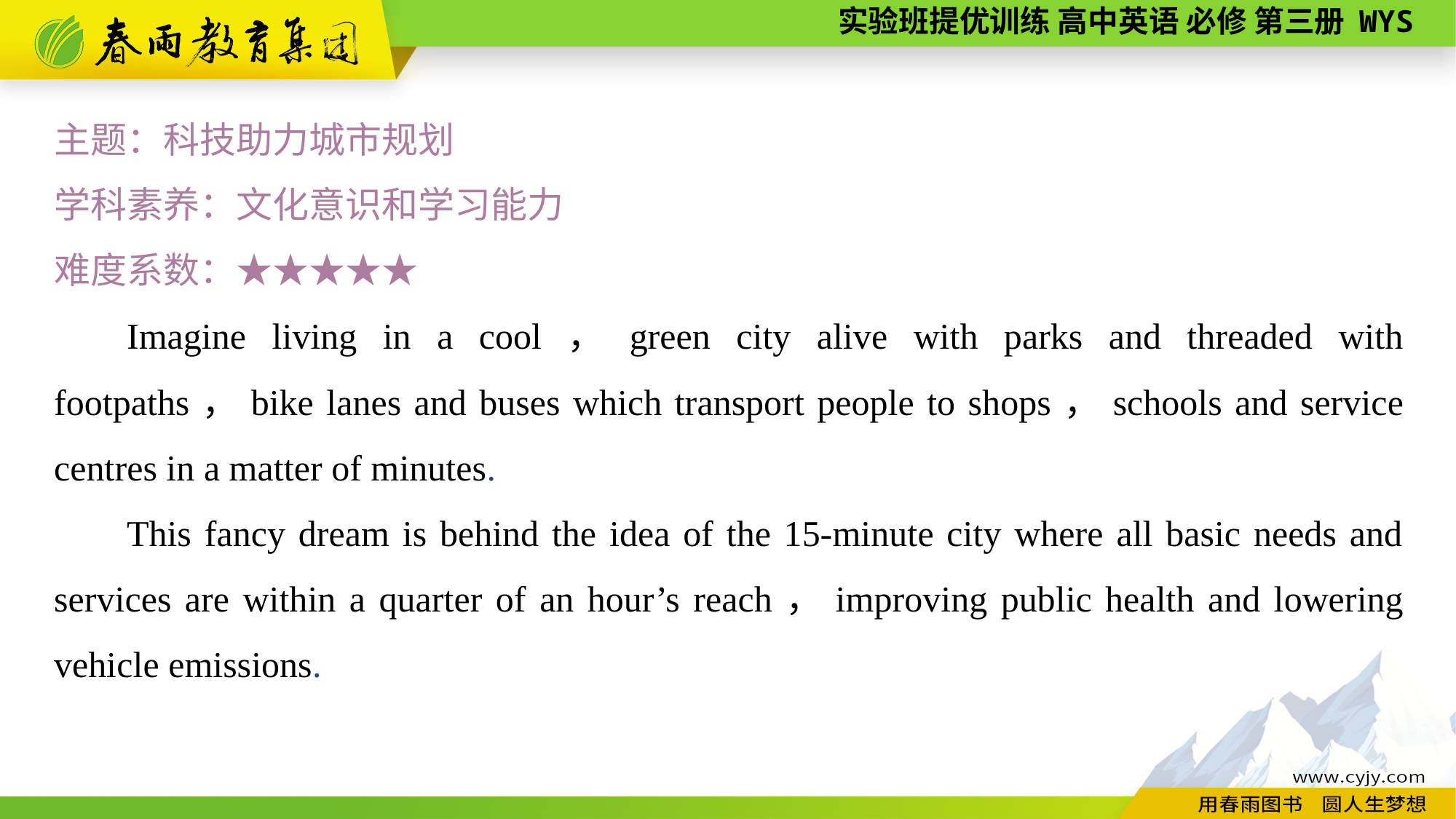

主题：科技助力城市规划
学科素养：文化意识和学习能力
难度系数：★★★★★
Imagine living in a cool，green city alive with parks and threaded with footpaths，bike lanes and buses which transport people to shops，schools and service centres in a matter of minutes.
This fancy dream is behind the idea of the 15-minute city where all basic needs and services are within a quarter of an hour’s reach，improving public health and lowering vehicle emissions.